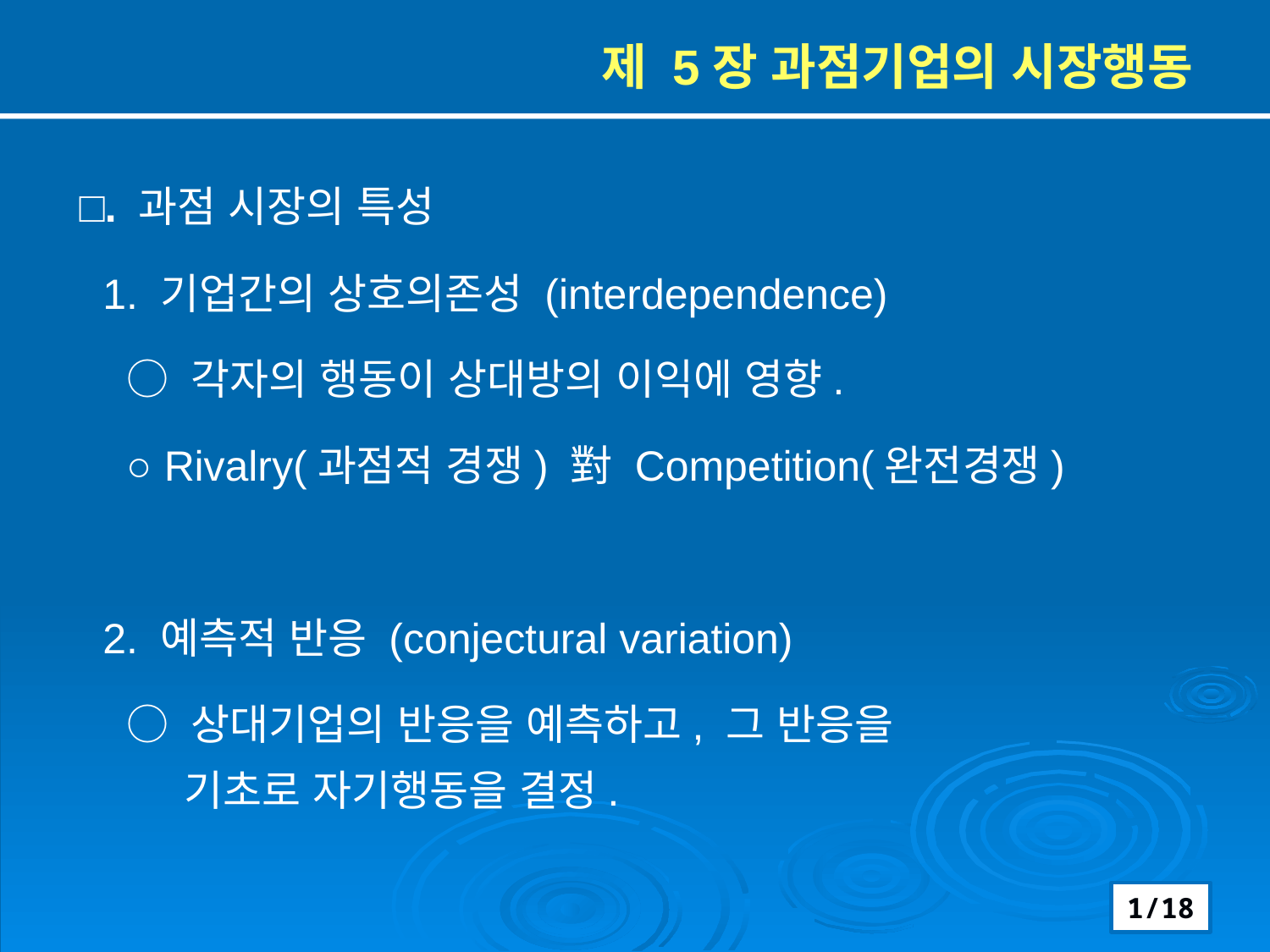

제 5장 과점기업의 시장행동

 □. 과점 시장의 특성
   1. 기업간의 상호의존성 (interdependence)
     ○ 각자의 행동이 상대방의 이익에 영향.
     ○ Rivalry(과점적 경쟁) 對 Competition(완전경쟁)

   2. 예측적 반응 (conjectural variation)
     ○ 상대기업의 반응을 예측하고, 그 반응을
         기초로 자기행동을 결정.
1/18